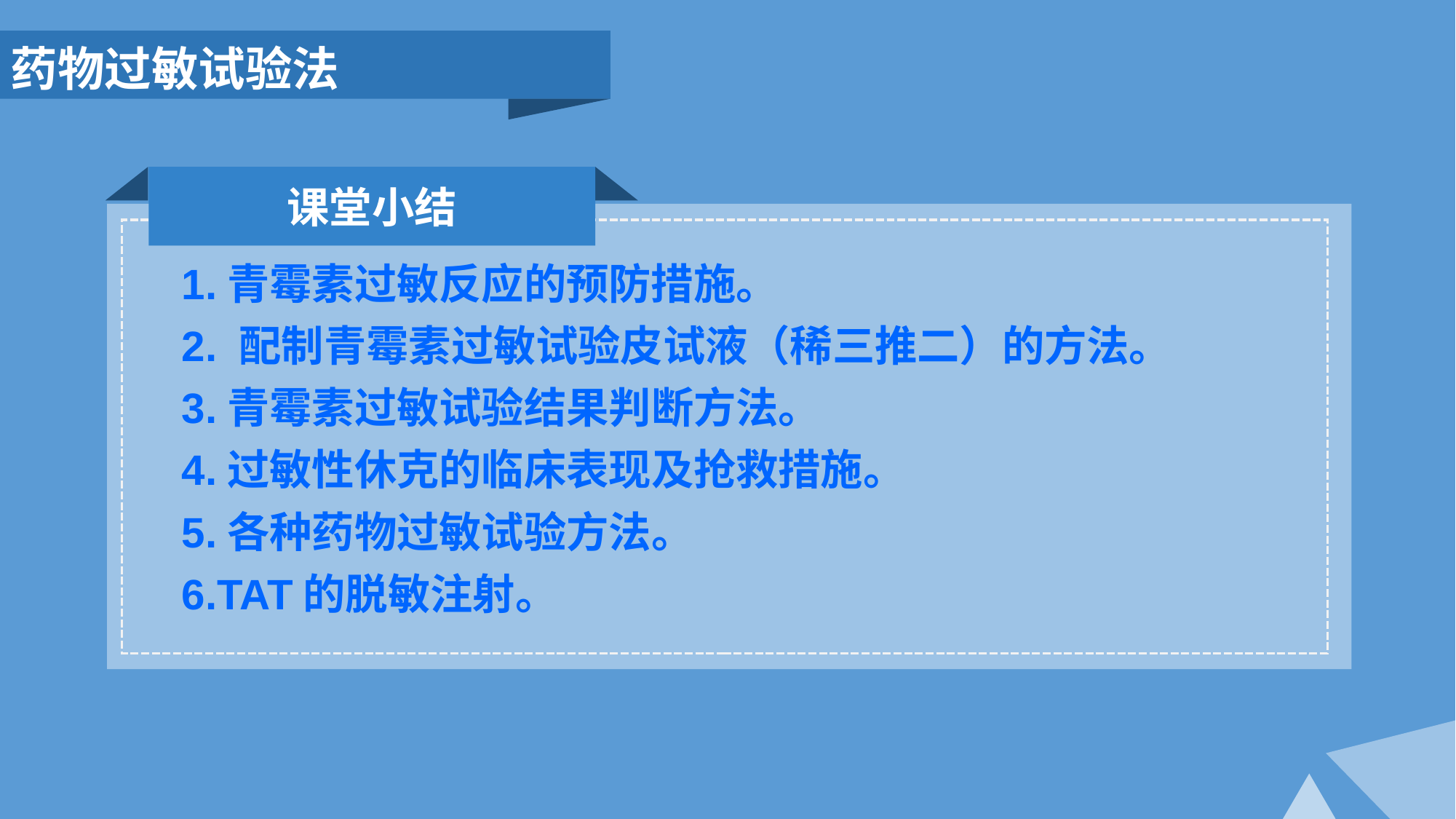

药物过敏试验法

课堂小结

1.青霉素过敏反应的预防措施。
2. 配制青霉素过敏试验皮试液（稀三推二）的方法。
3.青霉素过敏试验结果判断方法。
4.过敏性休克的临床表现及抢救措施。
5.各种药物过敏试验方法。
6.TAT的脱敏注射。